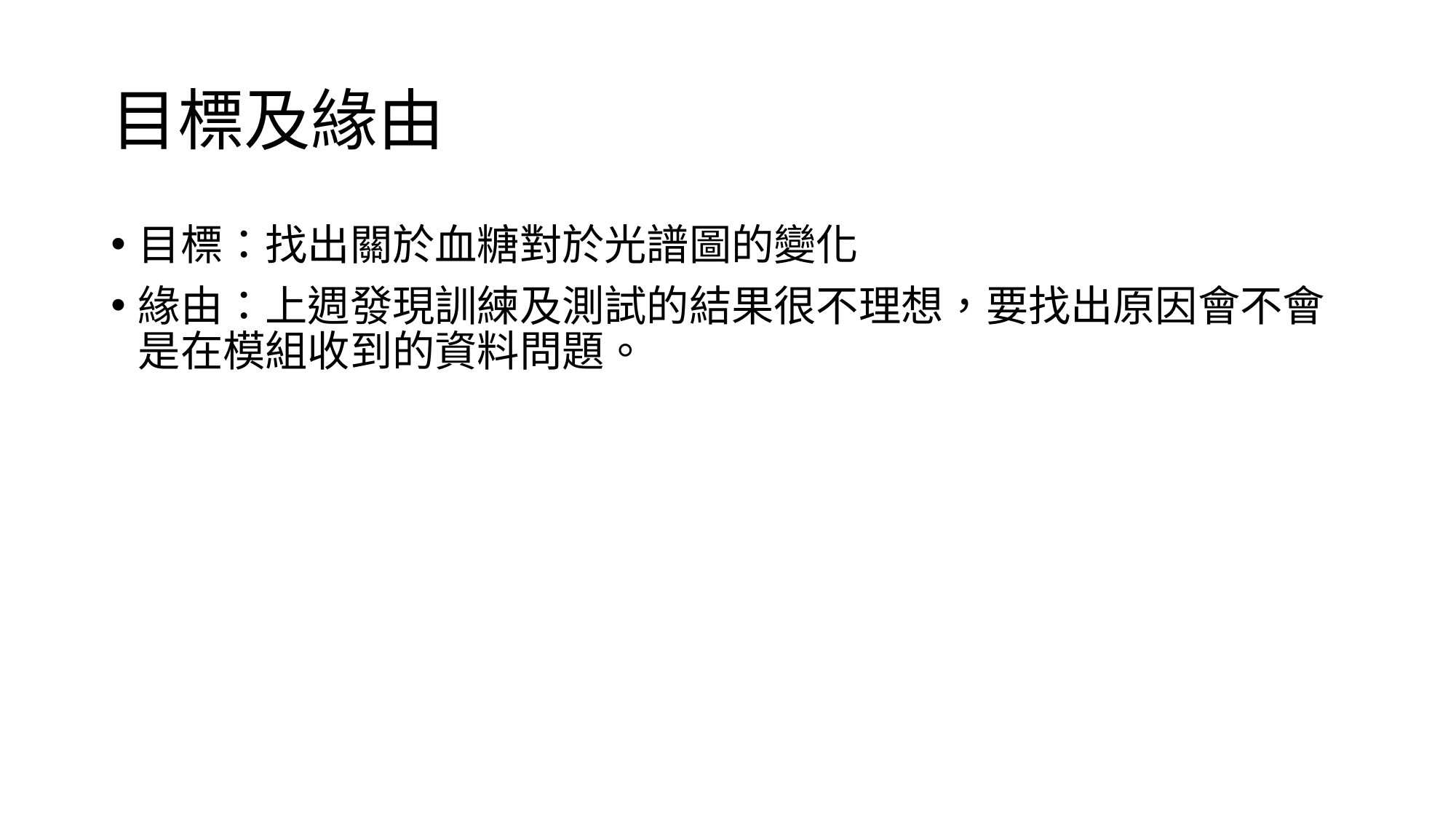

# 目標及緣由
目標：找出關於血糖對於光譜圖的變化
緣由：上週發現訓練及測試的結果很不理想，要找出原因會不會是在模組收到的資料問題。